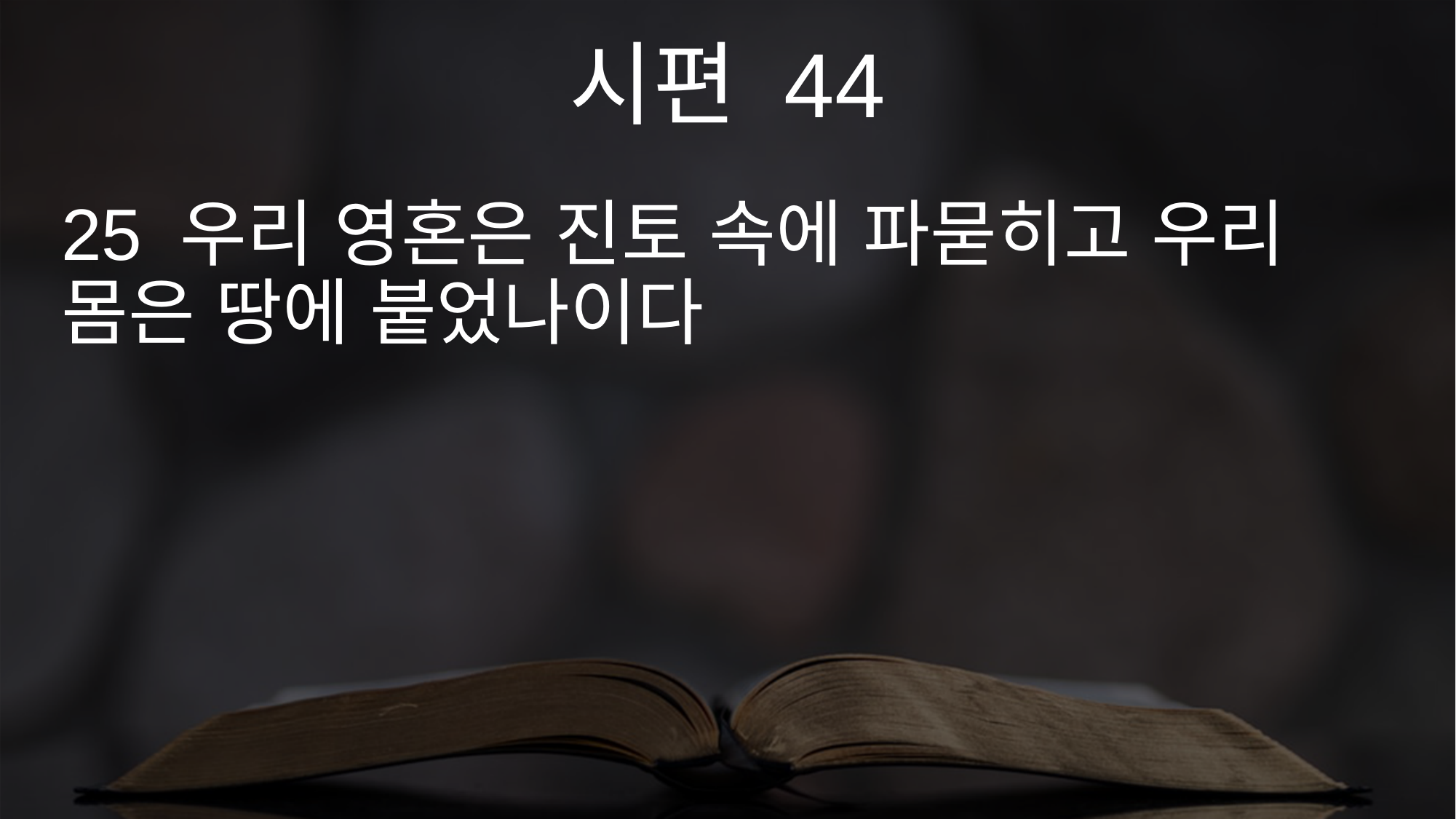

시편 44
25 우리 영혼은 진토 속에 파묻히고 우리 몸은 땅에 붙었나이다